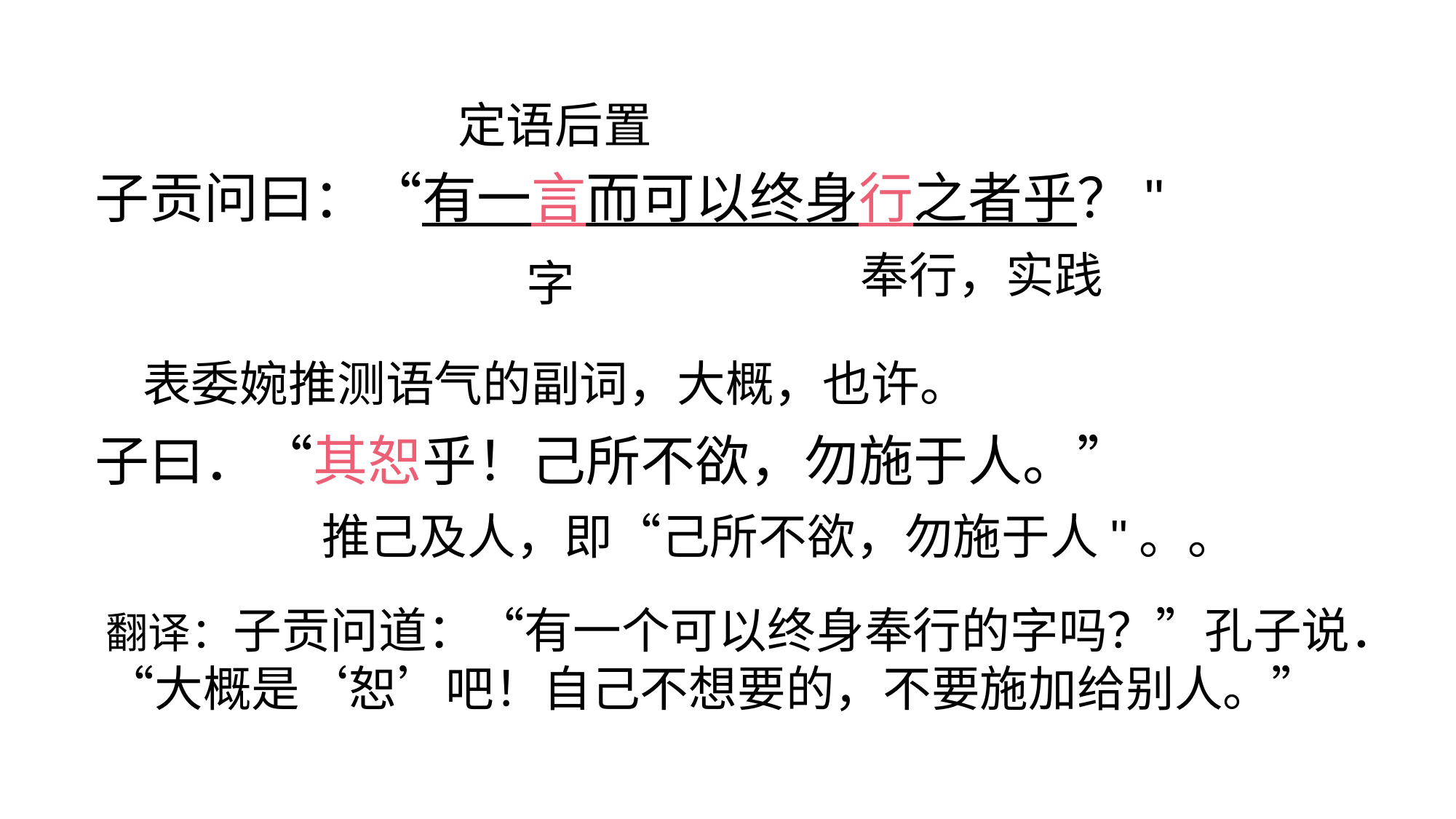

定语后置
子贡问曰：“有一言而可以终身行之者乎？"

子曰．“其恕乎！己所不欲，勿施于人。”
奉行，实践
字
表委婉推测语气的副词，大概，也许。
推己及人，即“己所不欲，勿施于人"。。
翻译：子贡问道：“有一个可以终身奉行的字吗？”孔子说．“大概是‘恕’吧！自己不想要的，不要施加给别人。”